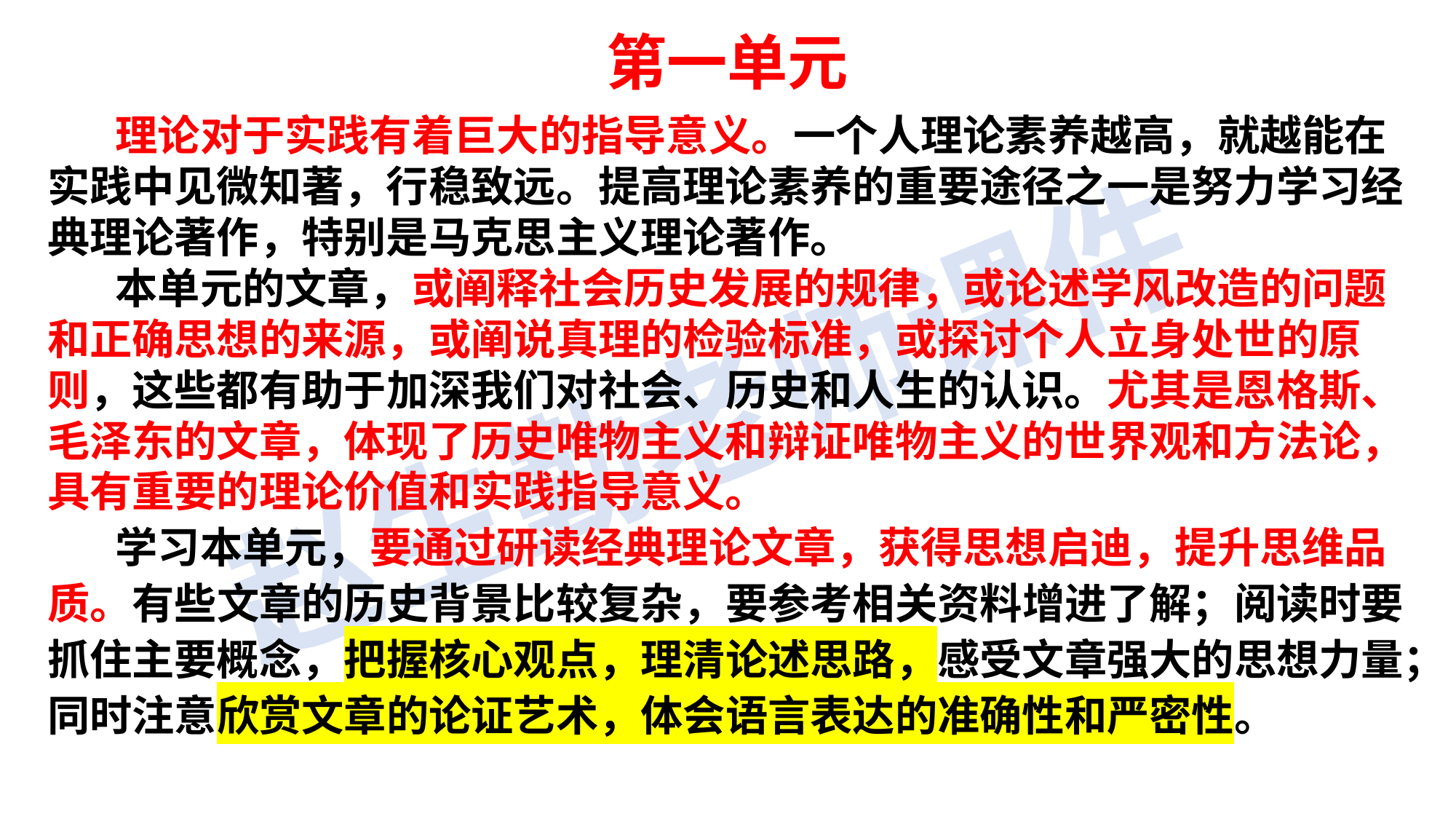

第一单元
      理论对于实践有着巨大的指导意义。一个人理论素养越高，就越能在实践中见微知著，行稳致远。提高理论素养的重要途径之一是努力学习经典理论著作，特别是马克思主义理论著作。       本单元的文章，或阐释社会历史发展的规律，或论述学风改造的问题和正确思想的来源，或阐说真理的检验标准，或探讨个人立身处世的原则，这些都有助于加深我们对社会、历史和人生的认识。尤其是恩格斯、毛泽东的文章，体现了历史唯物主义和辩证唯物主义的世界观和方法论，具有重要的理论价值和实践指导意义。       学习本单元，要通过研读经典理论文章，获得思想启迪，提升思维品质。有些文章的历史背景比较复杂，要参考相关资料增进了解；阅读时要抓住主要概念，把握核心观点，理清论述思路，感受文章强大的思想力量；同时注意欣赏文章的论证艺术，体会语言表达的准确性和严密性。